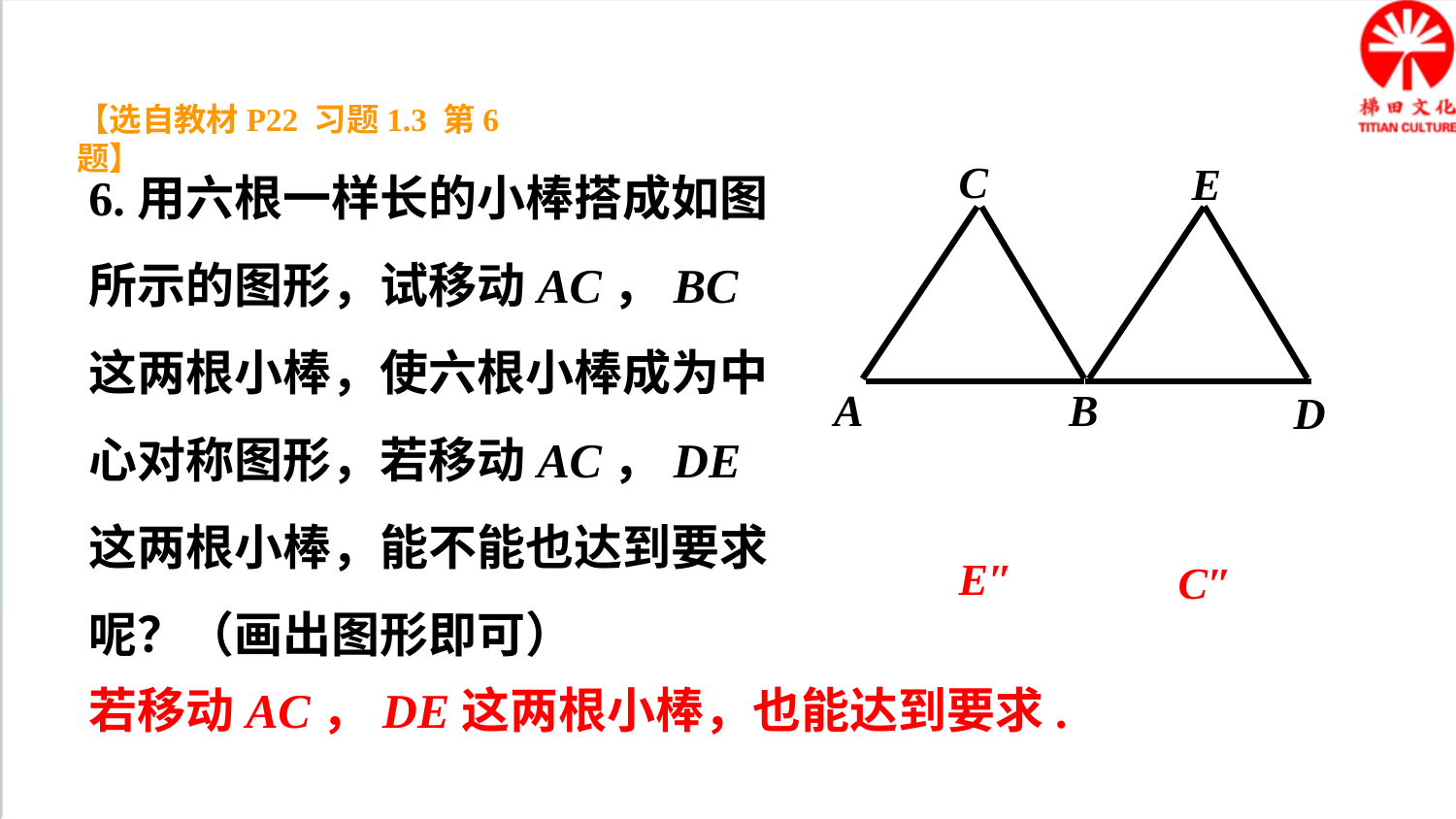

【选自教材P22 习题1.3 第6题】
6.用六根一样长的小棒搭成如图所示的图形，试移动AC，BC这两根小棒，使六根小棒成为中心对称图形，若移动AC，DE这两根小棒，能不能也达到要求呢？（画出图形即可）
C
E
A
B
D
E″
C″
若移动AC，DE这两根小棒，也能达到要求.